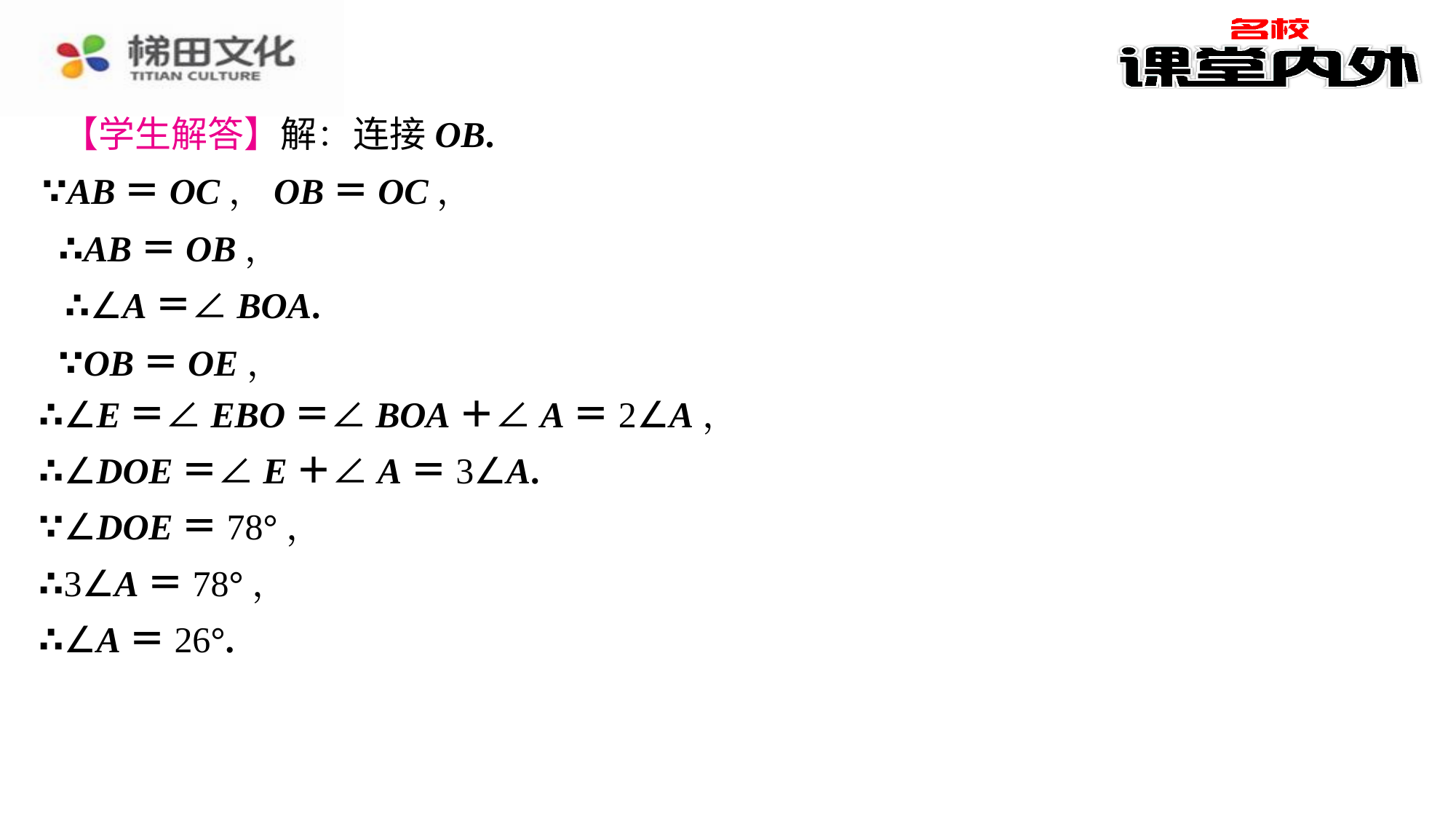

【学生解答】解：连接OB.
∵AB＝OC，OB＝OC，
∴AB＝OB，
∴∠A＝∠BOA.
∵OB＝OE，
∴∠E＝∠EBO＝∠BOA＋∠A＝2∠A，
∴∠DOE＝∠E＋∠A＝3∠A.
∵∠DOE＝78°，
∴3∠A＝78°，
∴∠A＝26°.